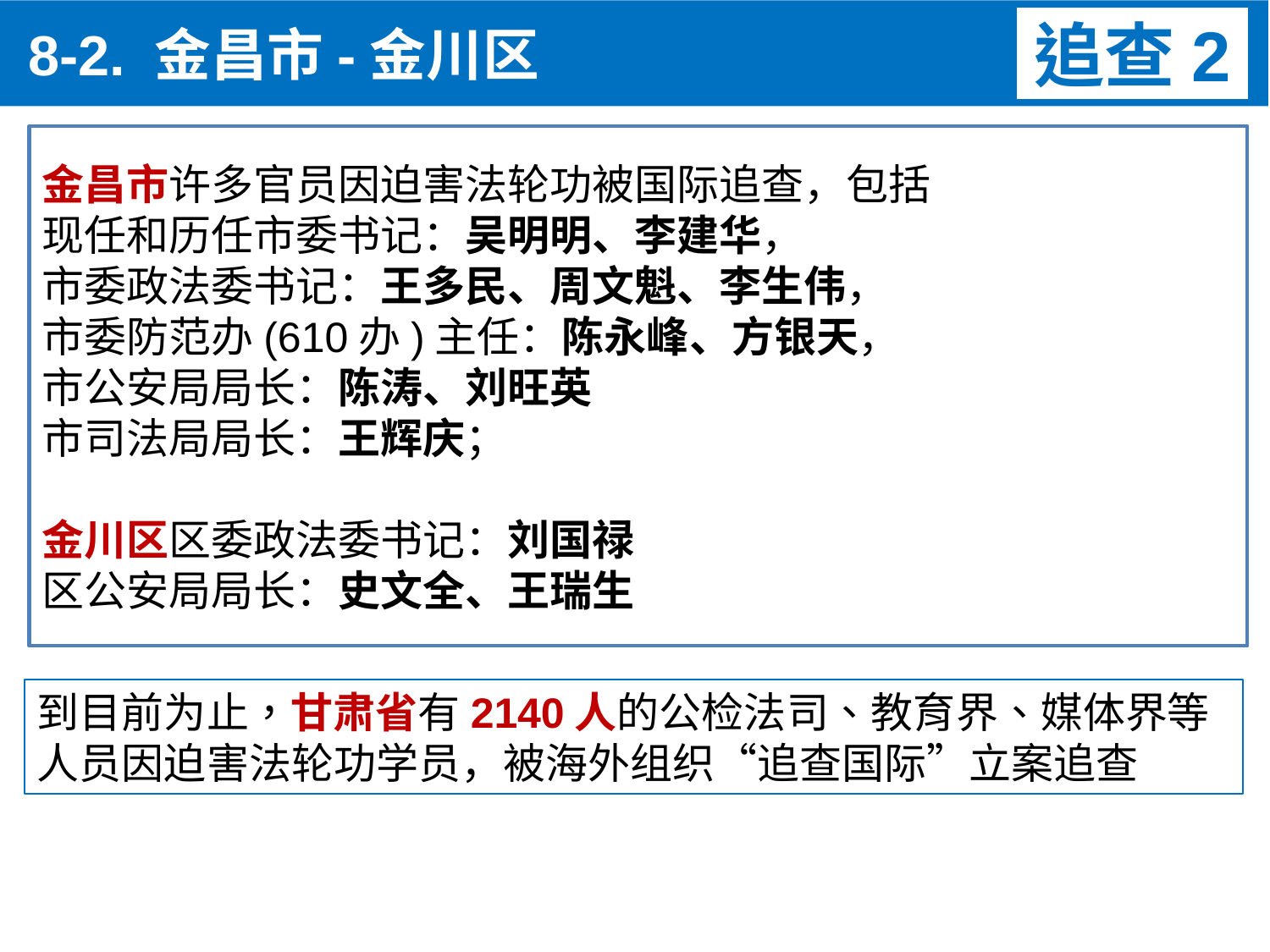

8-2. 金昌市-金川区
追查2
金昌市许多官员因迫害法轮功被国际追查，包括
现任和历任市委书记：吴明明、李建华，
市委政法委书记：王多民、周文魁、李生伟，
市委防范办(610办)主任：陈永峰、方银天，
市公安局局长：陈涛、刘旺英
市司法局局长：王辉庆；

金川区区委政法委书记：刘国禄
区公安局局长：史文全、王瑞生
到目前为止，甘肃省有2140人的公检法司、教育界、媒体界等人员因迫害法轮功学员，被海外组织“追查国际”立案追查